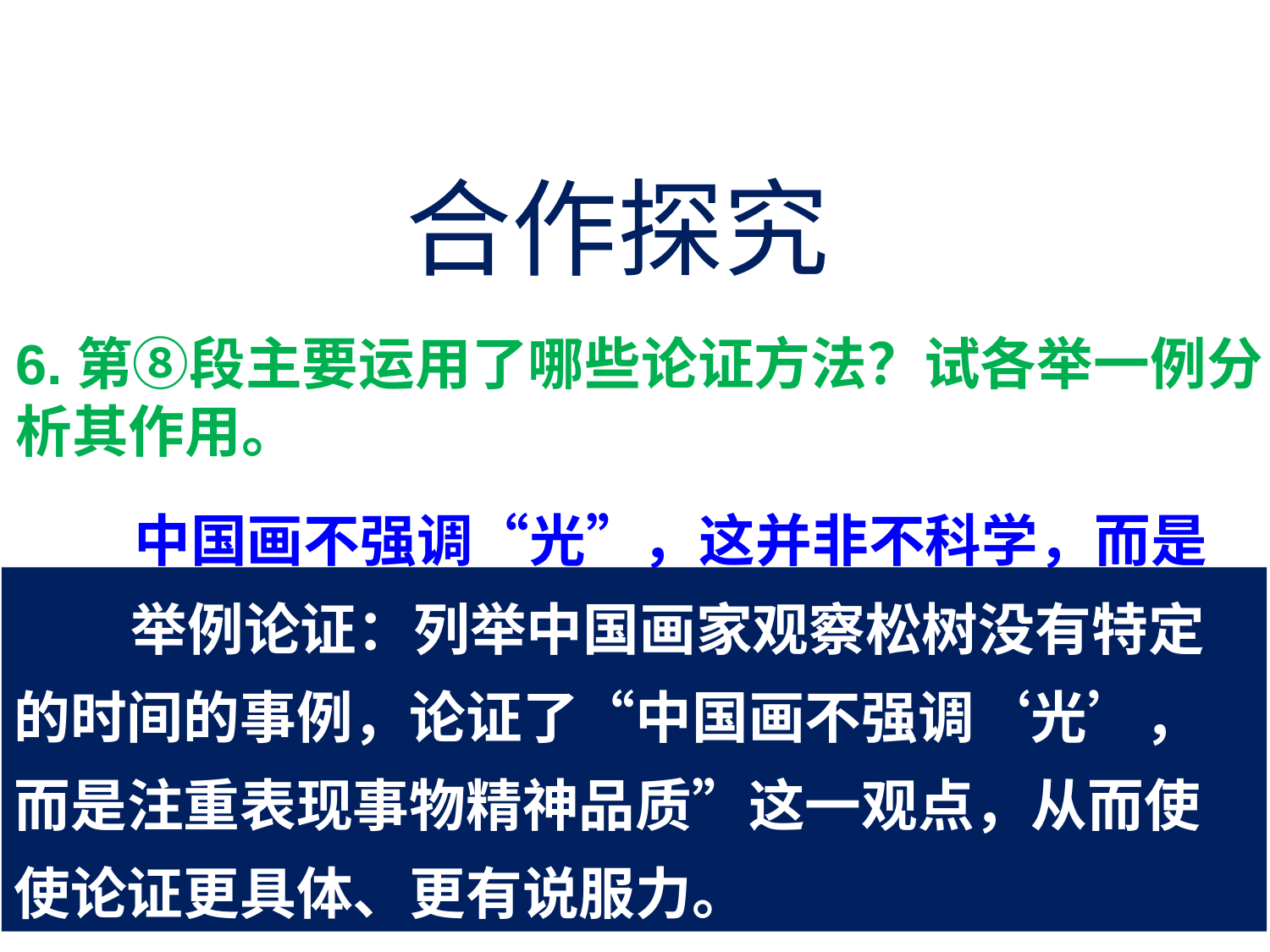

合作探究
6.第⑧段主要运用了哪些论证方法？试各举一例分析其作用。
        中国画不强调“光”，这并非不科学，而是注重表现长期观察的结果。拿画松树来说，以中国画家看来，如没有特殊的时间要求(如朝霞暮霭等)，早晨8点钟或中午12点，都不是重要的，重要的是表现松树的精神实质。
        举例论证：列举中国画家观察松树没有特定的时间的事例，论证了“中国画不强调‘光’，而是注重表现事物精神品质”这一观点，从而使使论证更具体、更有说服力。